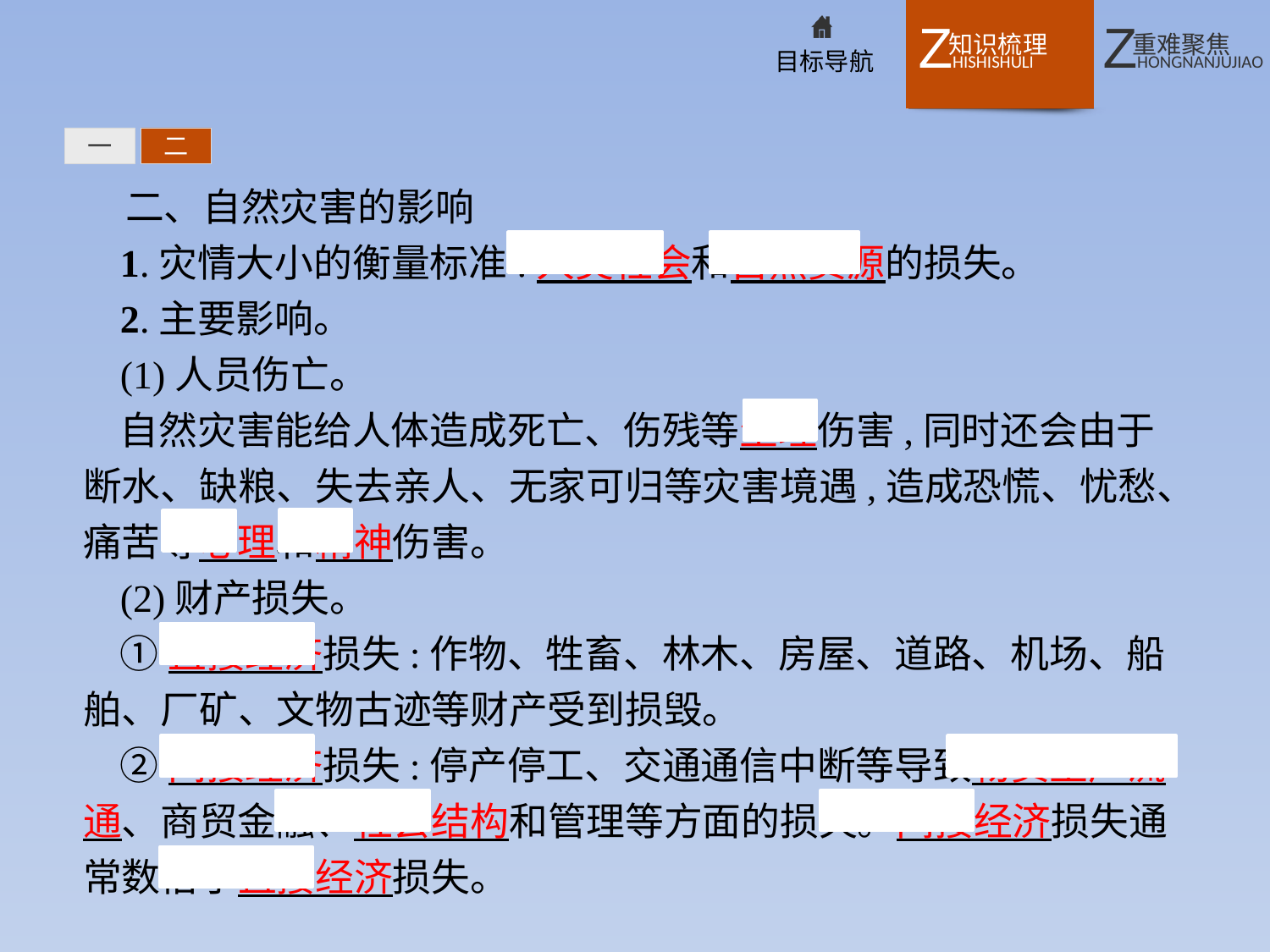

一
二
二、自然灾害的影响
1.灾情大小的衡量标准:人类社会和自然资源的损失。
2.主要影响。
(1)人员伤亡。
自然灾害能给人体造成死亡、伤残等生理伤害,同时还会由于断水、缺粮、失去亲人、无家可归等灾害境遇,造成恐慌、忧愁、痛苦等心理和精神伤害。
(2)财产损失。
①直接经济损失:作物、牲畜、林木、房屋、道路、机场、船舶、厂矿、文物古迹等财产受到损毁。
②间接经济损失:停产停工、交通通信中断等导致物资生产流通、商贸金融、社会结构和管理等方面的损失。间接经济损失通常数倍于直接经济损失。